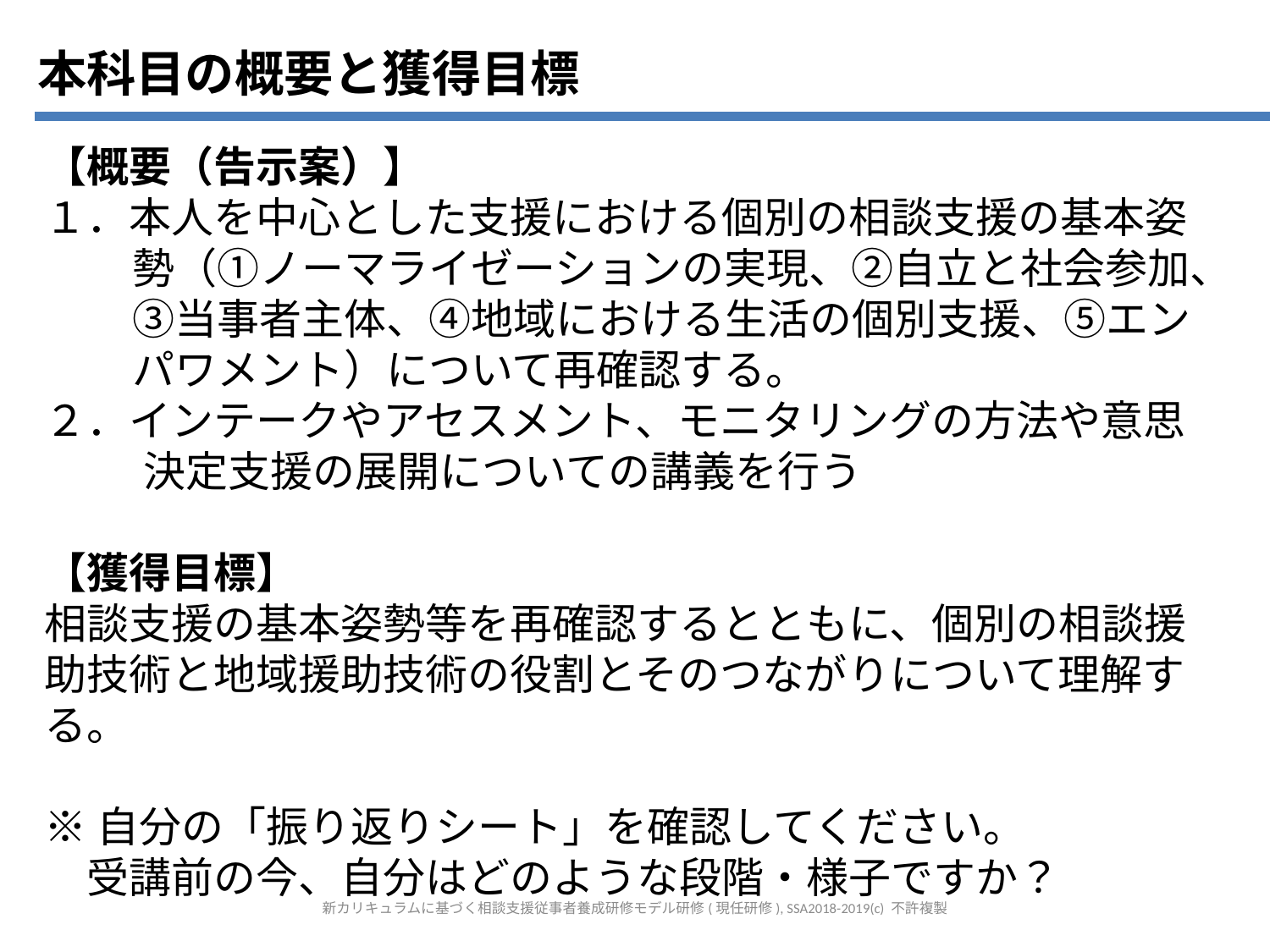

本科目の概要と獲得目標
【概要（告示案）】
１．本人を中心とした支援における個別の相談支援の基本姿勢（①ノーマライゼーションの実現、②自立と社会参加、③当事者主体、④地域における生活の個別支援、⑤エンパワメント）について再確認する。
２．インテークやアセスメント、モニタリングの方法や意思決定支援の展開についての講義を行う

【獲得目標】
相談支援の基本姿勢等を再確認するとともに、個別の相談援助技術と地域援助技術の役割とそのつながりについて理解する。

※自分の「振り返りシート」を確認してください。
　受講前の今、自分はどのような段階・様子ですか？
新カリキュラムに基づく相談支援従事者養成研修モデル研修(現任研修), SSA2018-2019(c) 不許複製